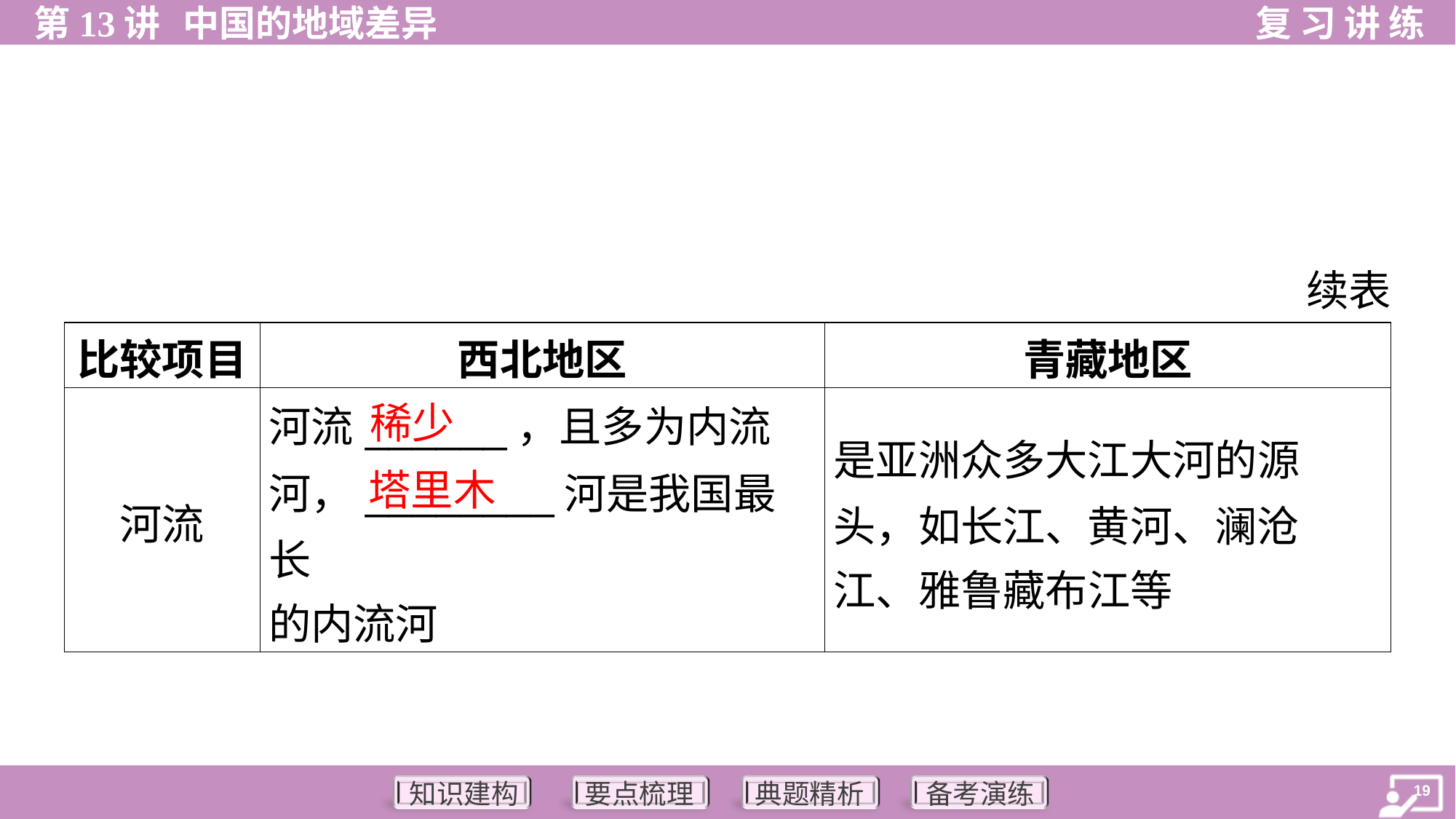

续表
| 比较项目 | 西北地区 | 青藏地区 |
| --- | --- | --- |
| 河流 | 河流\_\_\_\_\_\_，且多为内流 河，\_\_\_\_\_\_\_\_河是我国最长 的内流河 | 是亚洲众多大江大河的源 头，如长江、黄河、澜沧 江、雅鲁藏布江等 |
稀少
塔里木